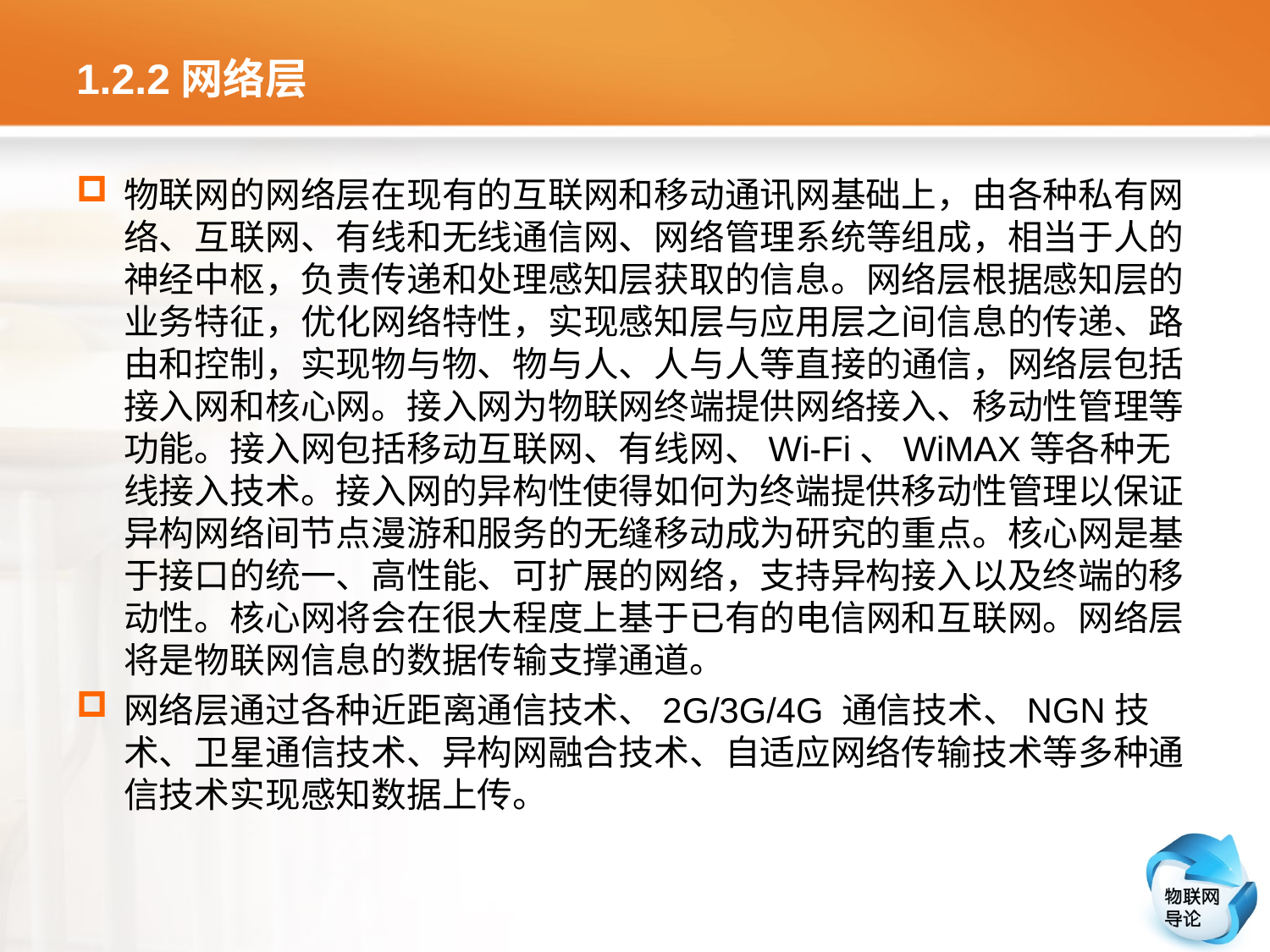

# 1.2.2网络层
物联网的网络层在现有的互联网和移动通讯网基础上，由各种私有网络、互联网、有线和无线通信网、网络管理系统等组成，相当于人的神经中枢，负责传递和处理感知层获取的信息。网络层根据感知层的业务特征，优化网络特性，实现感知层与应用层之间信息的传递、路由和控制，实现物与物、物与人、人与人等直接的通信，网络层包括接入网和核心网。接入网为物联网终端提供网络接入、移动性管理等功能。接入网包括移动互联网、有线网、Wi-Fi、WiMAX等各种无线接入技术。接入网的异构性使得如何为终端提供移动性管理以保证异构网络间节点漫游和服务的无缝移动成为研究的重点。核心网是基于接口的统一、高性能、可扩展的网络，支持异构接入以及终端的移动性。核心网将会在很大程度上基于已有的电信网和互联网。网络层将是物联网信息的数据传输支撑通道。
网络层通过各种近距离通信技术、2G/3G/4G 通信技术、NGN技术、卫星通信技术、异构网融合技术、自适应网络传输技术等多种通信技术实现感知数据上传。